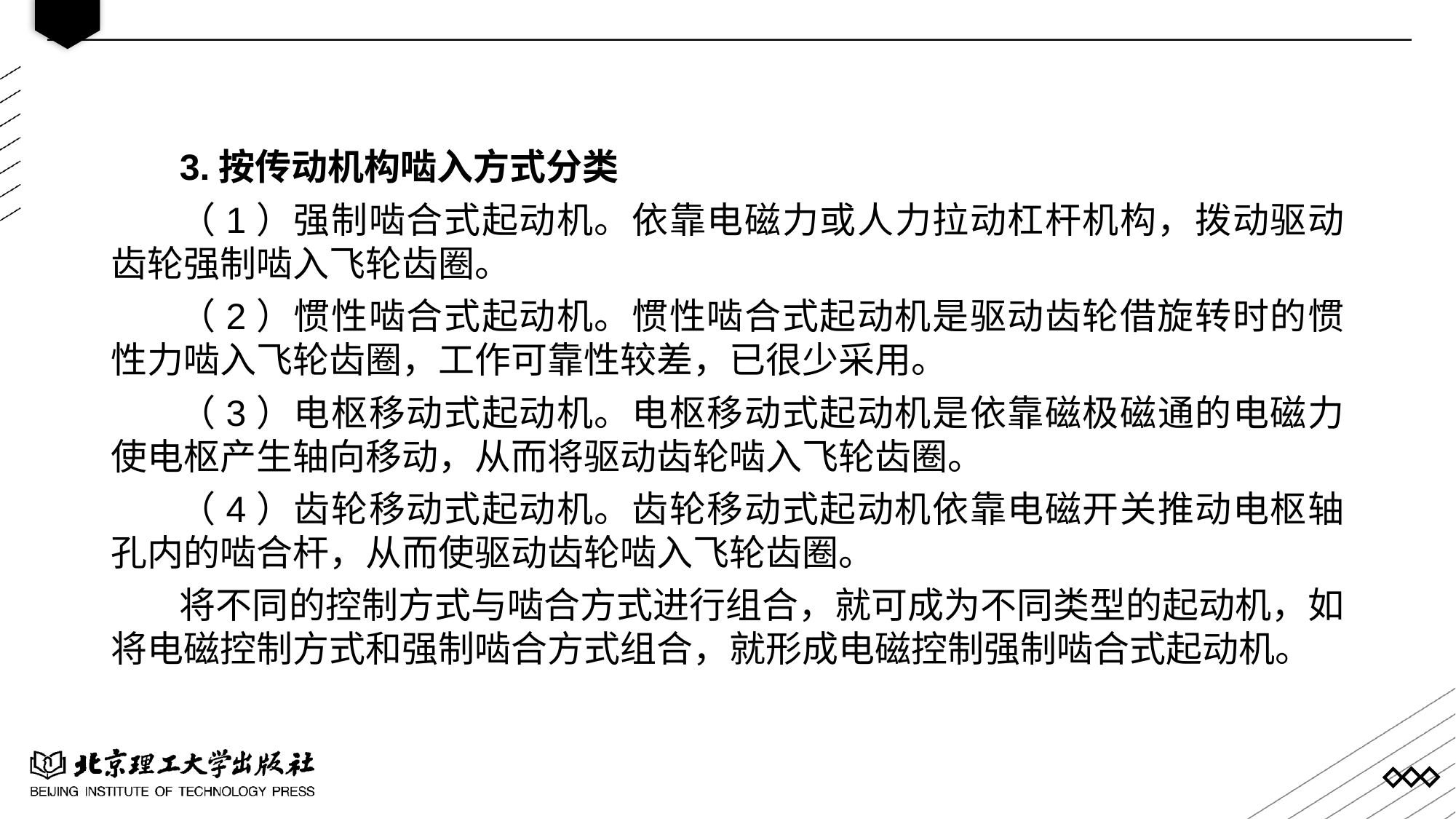

3.按传动机构啮入方式分类
（1）强制啮合式起动机。依靠电磁力或人力拉动杠杆机构，拨动驱动齿轮强制啮入飞轮齿圈。
（2）惯性啮合式起动机。惯性啮合式起动机是驱动齿轮借旋转时的惯性力啮入飞轮齿圈，工作可靠性较差，已很少采用。
（3）电枢移动式起动机。电枢移动式起动机是依靠磁极磁通的电磁力使电枢产生轴向移动，从而将驱动齿轮啮入飞轮齿圈。
（4）齿轮移动式起动机。齿轮移动式起动机依靠电磁开关推动电枢轴孔内的啮合杆，从而使驱动齿轮啮入飞轮齿圈。
将不同的控制方式与啮合方式进行组合，就可成为不同类型的起动机，如将电磁控制方式和强制啮合方式组合，就形成电磁控制强制啮合式起动机。